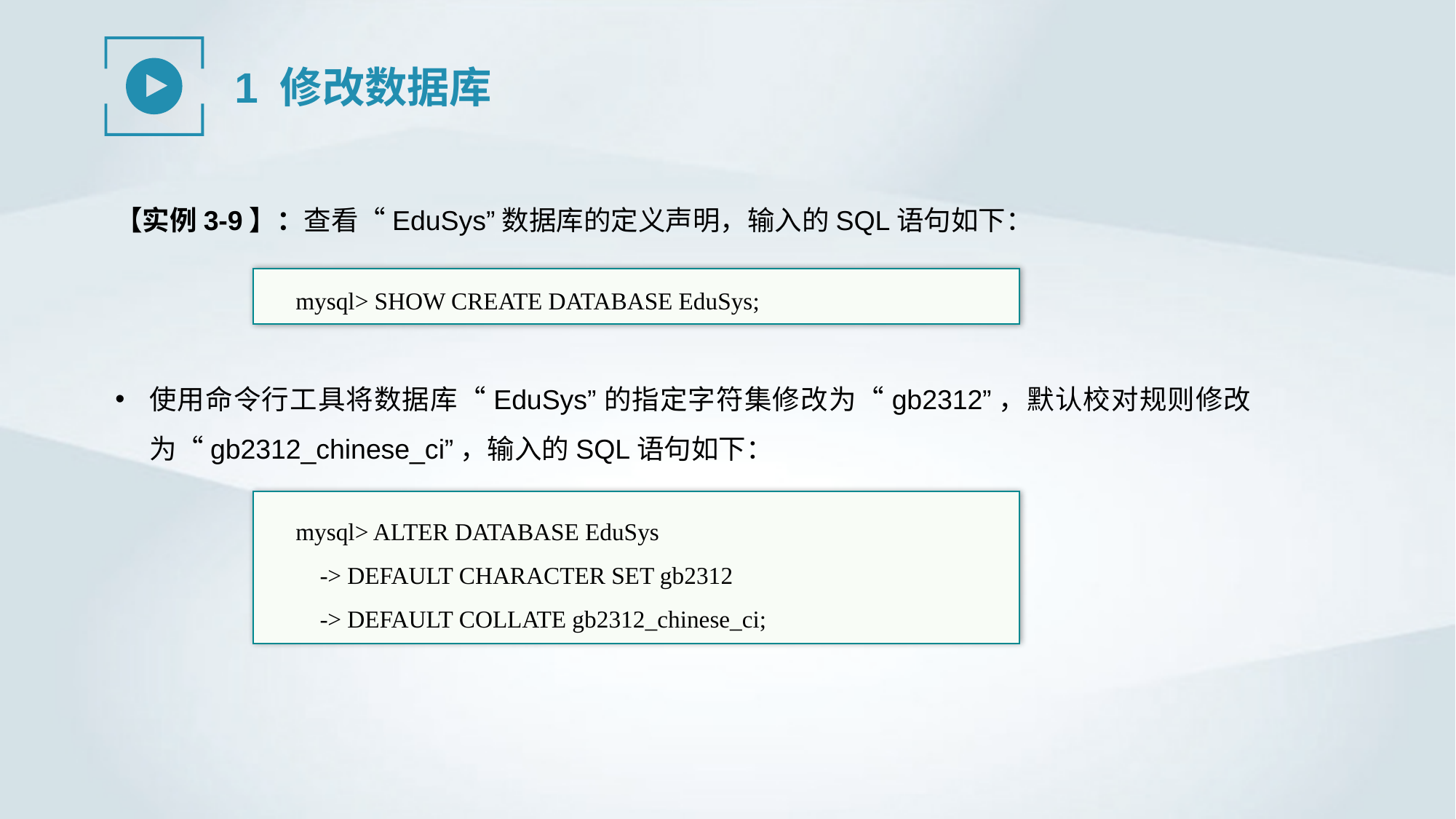

1 修改数据库
【实例3-9】：查看“EduSys”数据库的定义声明，输入的SQL语句如下：
mysql> SHOW CREATE DATABASE EduSys;
使用命令行工具将数据库“EduSys”的指定字符集修改为“gb2312”，默认校对规则修改为“gb2312_chinese_ci”，输入的SQL语句如下：
mysql> ALTER DATABASE EduSys
    -> DEFAULT CHARACTER SET gb2312
    -> DEFAULT COLLATE gb2312_chinese_ci;